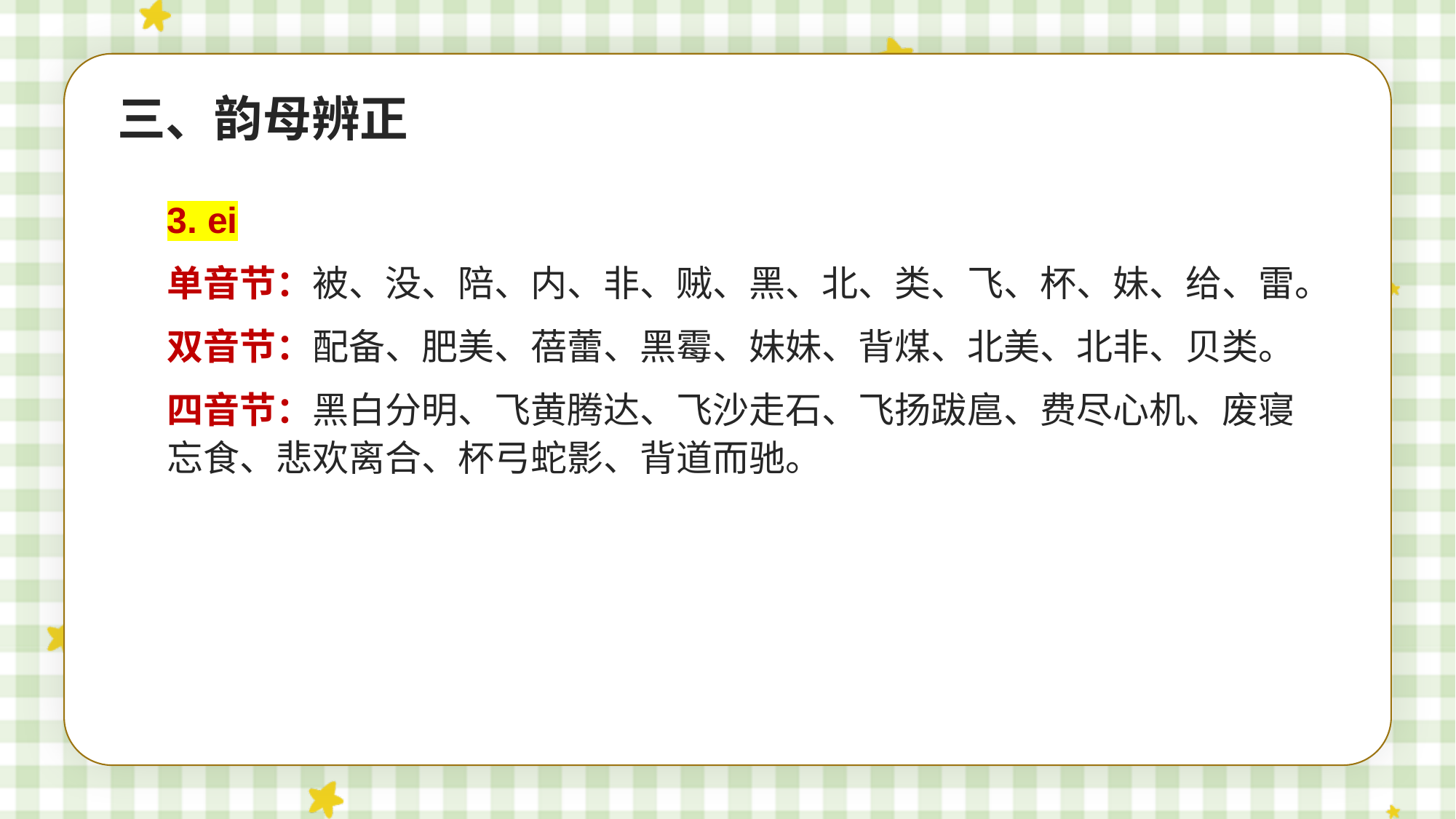

三、韵母辨正
3. ei
单音节：被、没、陪、内、非、贼、黑、北、类、飞、杯、妹、给、雷。
双音节：配备、肥美、蓓蕾、黑霉、妹妹、背煤、北美、北非、贝类。
四音节：黑白分明、飞黄腾达、飞沙走石、飞扬跋扈、费尽心机、废寝忘食、悲欢离合、杯弓蛇影、背道而驰。